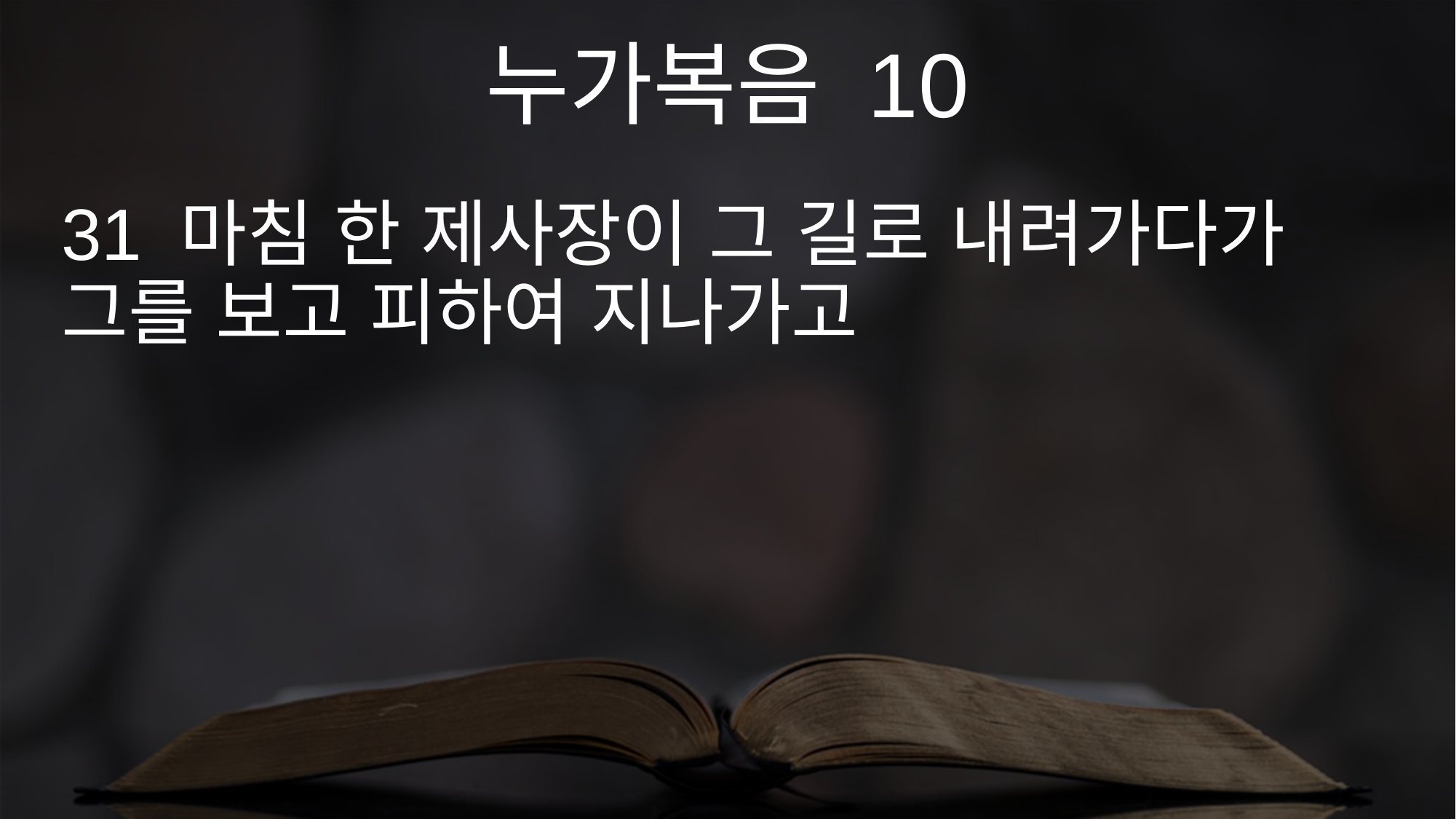

누가복음 10
31 마침 한 제사장이 그 길로 내려가다가 그를 보고 피하여 지나가고